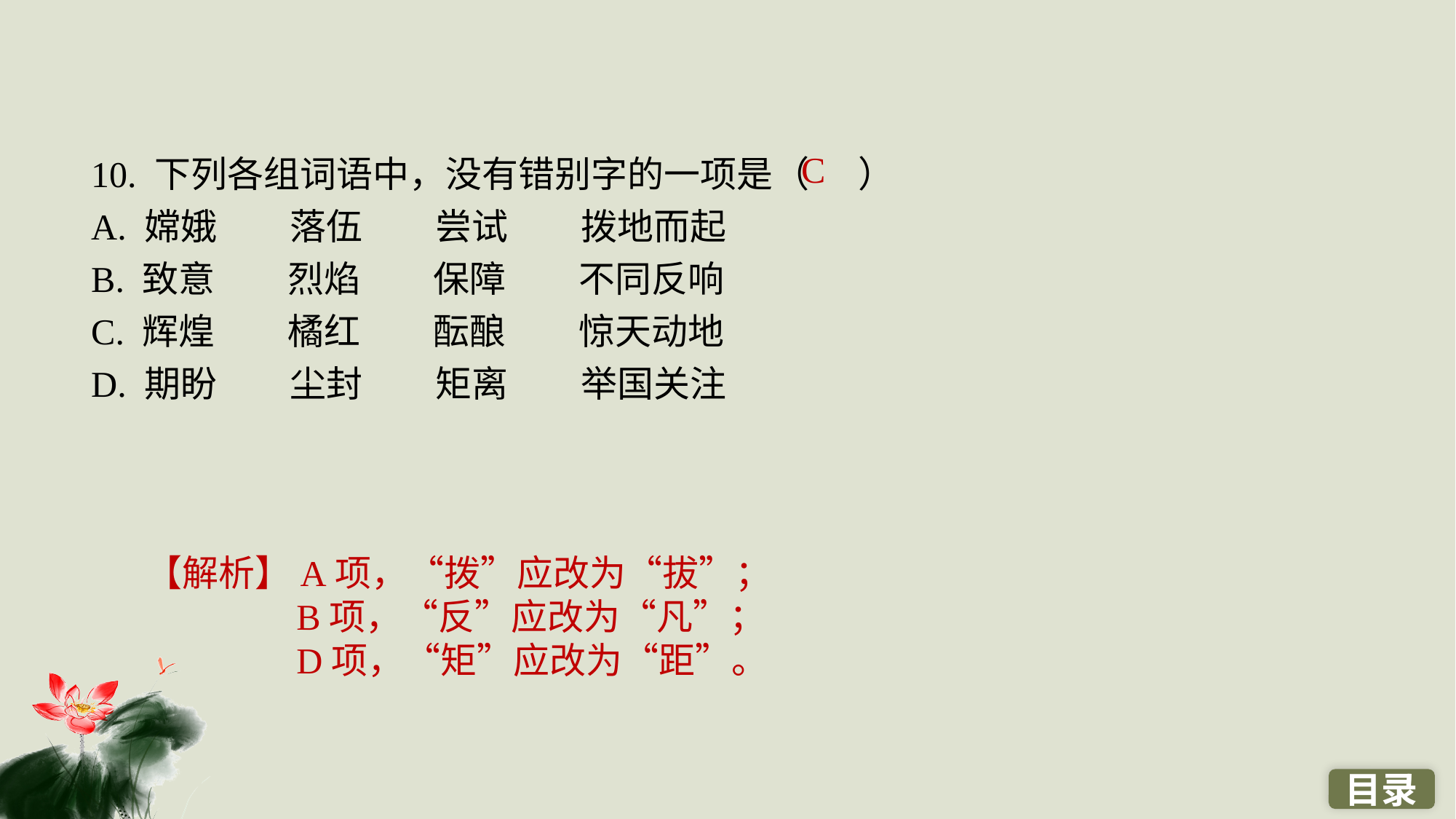

10. 下列各组词语中，没有错别字的一项是（      ）
A. 嫦娥　　落伍　　尝试　　拨地而起
B. 致意　　烈焰　　保障　　不同反响
C. 辉煌　　橘红　　酝酿　　惊天动地
D. 期盼　　尘封　　矩离　　举国关注
C
【解析】A项，“拨”应改为“拔”；
B项，“反”应改为“凡”；
D项，“矩”应改为“距”。